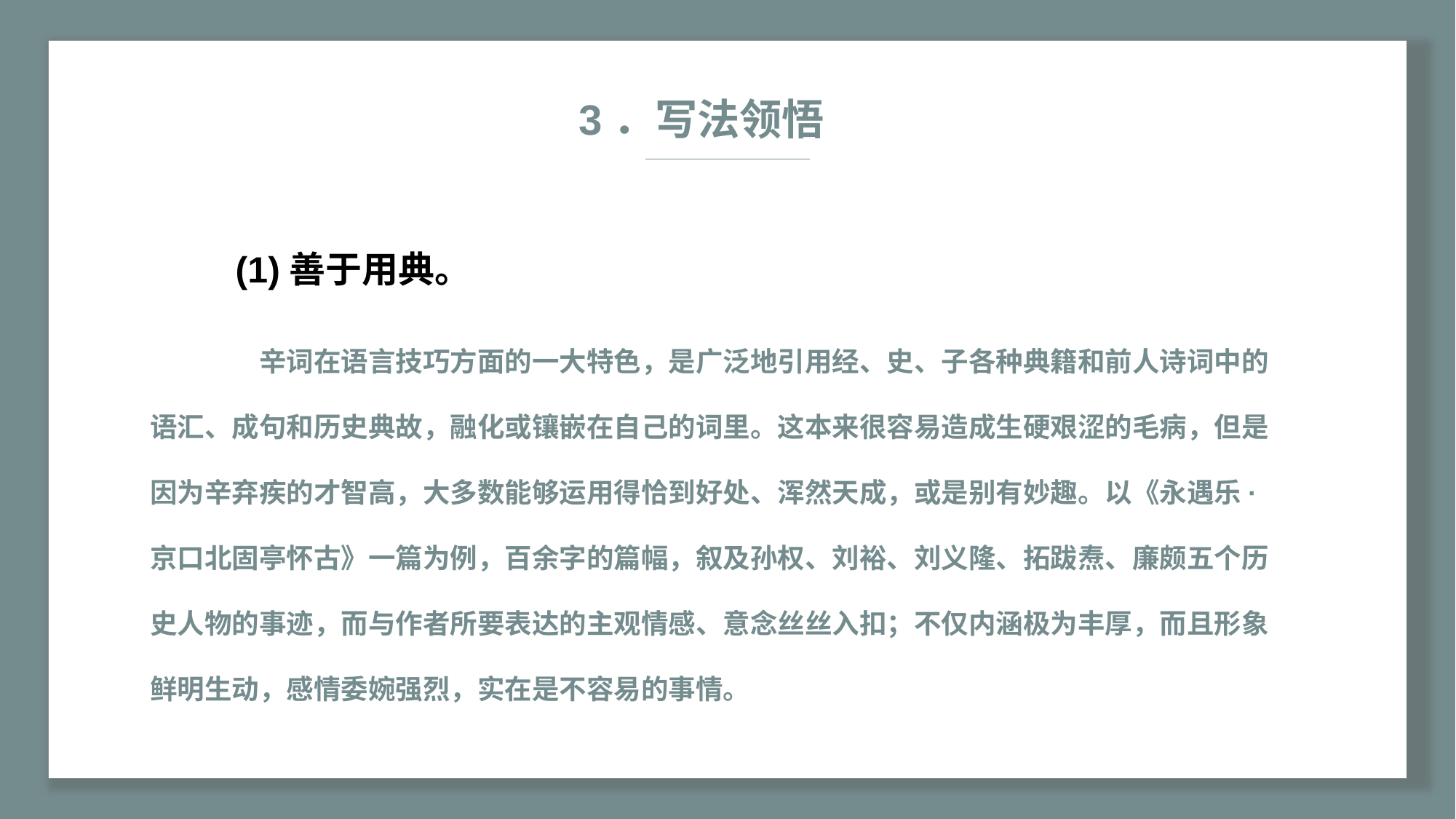

3．写法领悟
 (1)善于用典。
	辛词在语言技巧方面的一大特色，是广泛地引用经、史、子各种典籍和前人诗词中的语汇、成句和历史典故，融化或镶嵌在自己的词里。这本来很容易造成生硬艰涩的毛病，但是因为辛弃疾的才智高，大多数能够运用得恰到好处、浑然天成，或是别有妙趣。以《永遇乐·京口北固亭怀古》一篇为例，百余字的篇幅，叙及孙权、刘裕、刘义隆、拓跋焘、廉颇五个历史人物的事迹，而与作者所要表达的主观情感、意念丝丝入扣；不仅内涵极为丰厚，而且形象鲜明生动，感情委婉强烈，实在是不容易的事情。